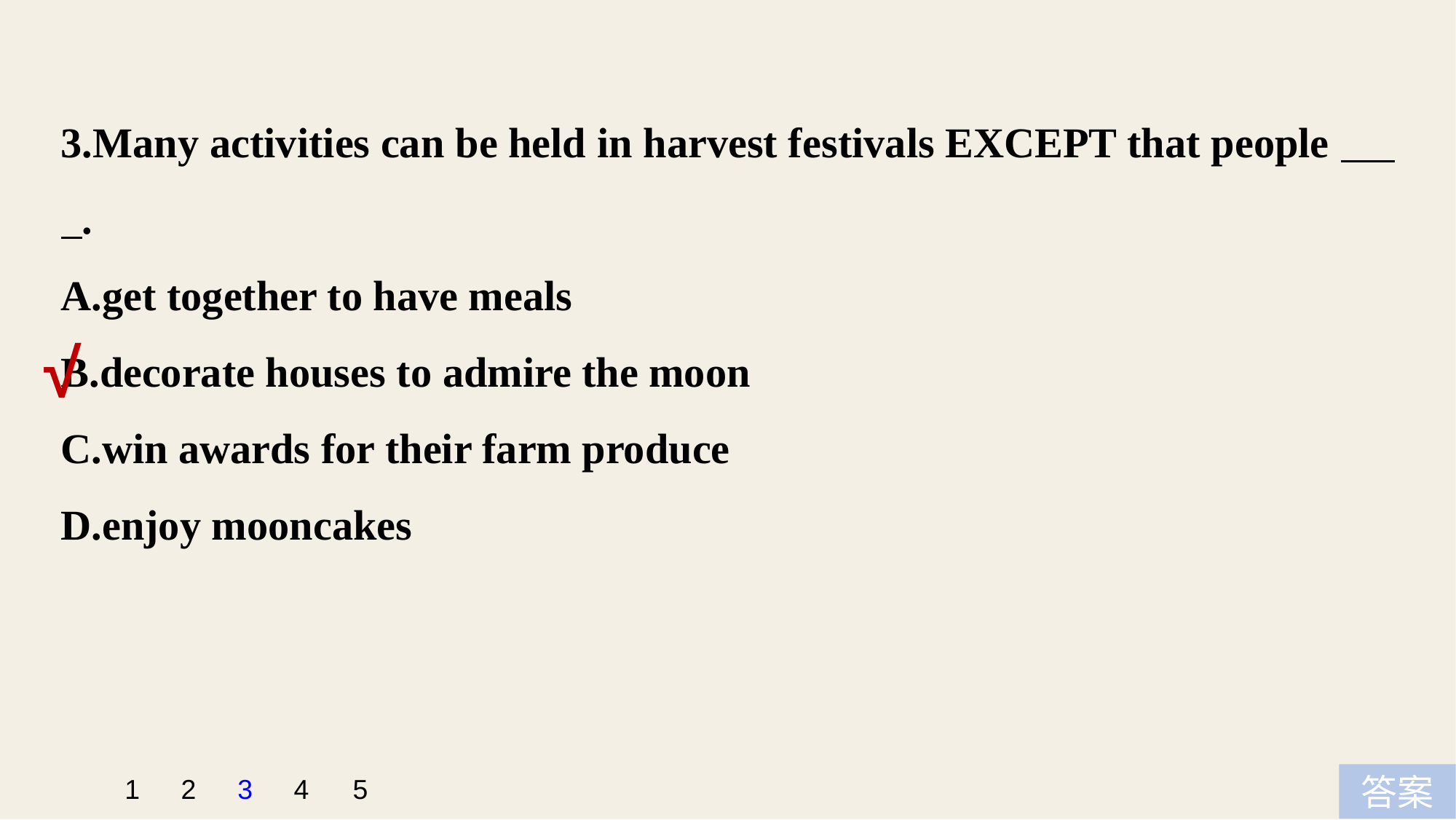

3.Many activities can be held in harvest festivals EXCEPT that people         .
A.get together to have meals
B.decorate houses to admire the moon
C.win awards for their farm produce
D.enjoy mooncakes
√
5
1
2
3
4
答案